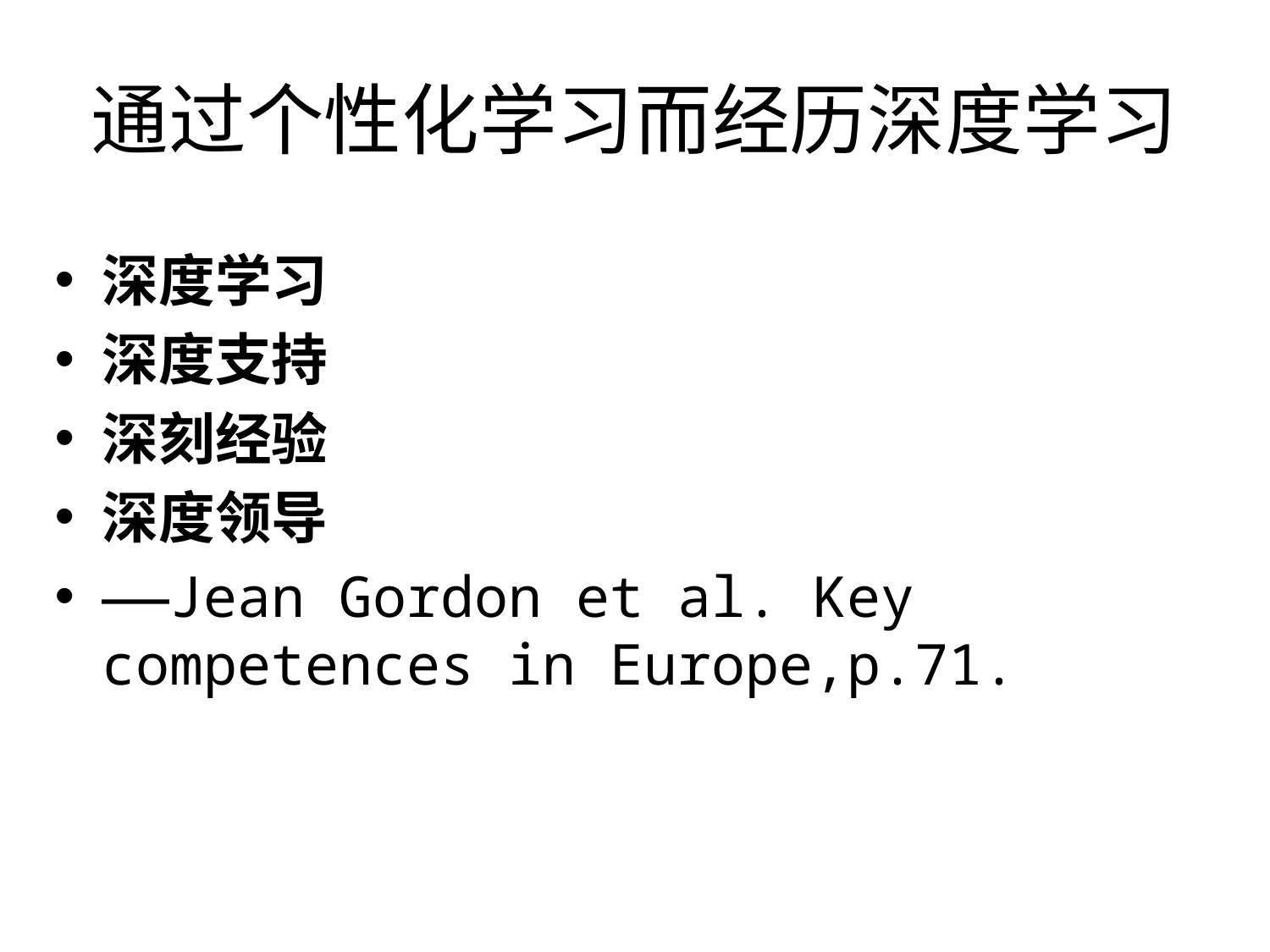

# 通过个性化学习而经历深度学习
深度学习
深度支持
深刻经验
深度领导
——Jean Gordon et al. Key competences in Europe,p.71.